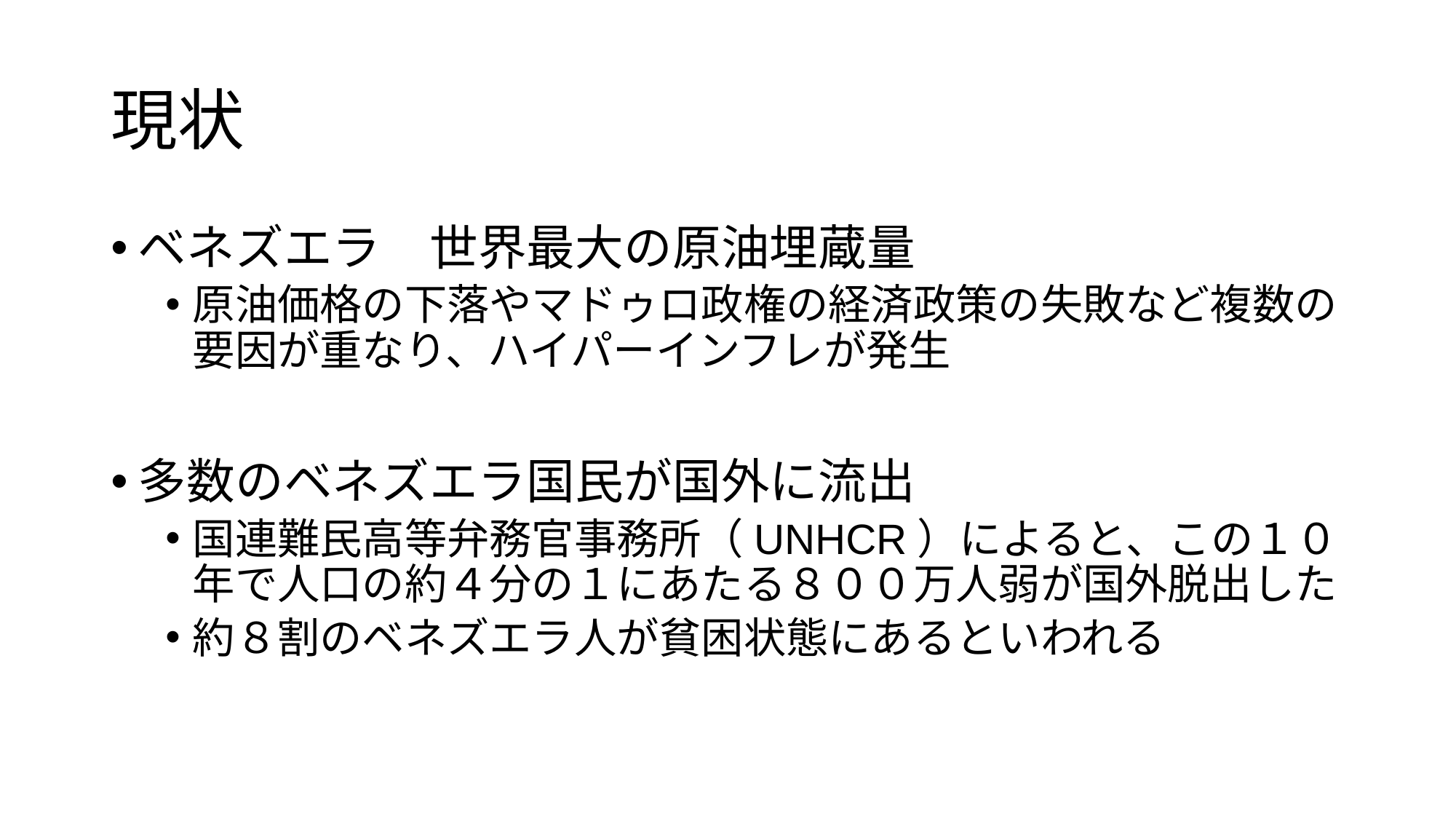

# 現状
ベネズエラ　世界最大の原油埋蔵量
原油価格の下落やマドゥロ政権の経済政策の失敗など複数の要因が重なり、ハイパーインフレが発生

多数のベネズエラ国民が国外に流出
国連難民高等弁務官事務所（UNHCR）によると、この１０年で人口の約４分の１にあたる８００万人弱が国外脱出した
約８割のベネズエラ人が貧困状態にあるといわれる